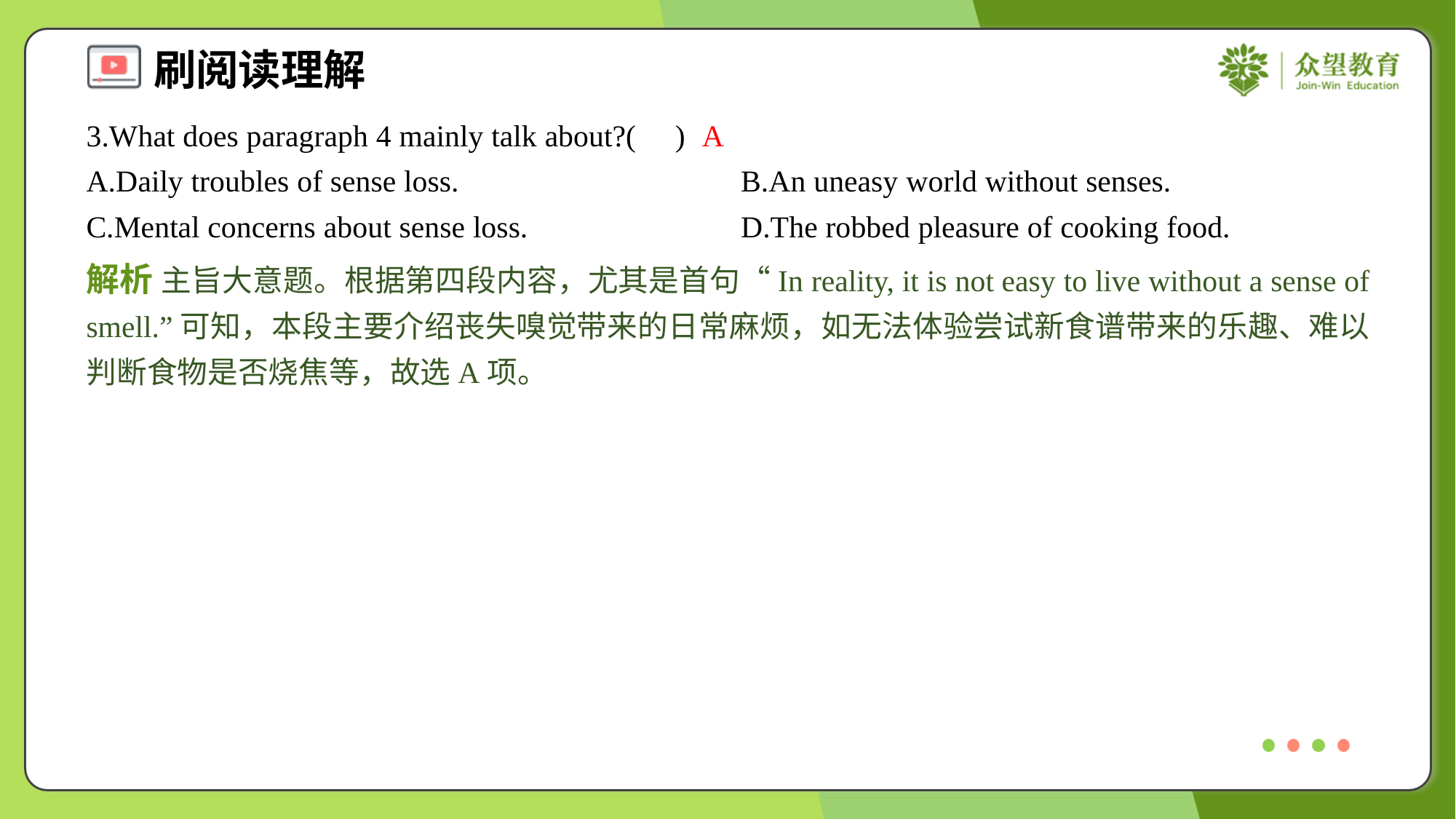

3.What does paragraph 4 mainly talk about?(     )
A
A.Daily troubles of sense loss.	B.An uneasy world without senses.
C.Mental concerns about sense loss.	D.The robbed pleasure of cooking food.
解析 主旨大意题。根据第四段内容，尤其是首句“In reality, it is not easy to live without a sense of smell.”可知，本段主要介绍丧失嗅觉带来的日常麻烦，如无法体验尝试新食谱带来的乐趣、难以判断食物是否烧焦等，故选A项。